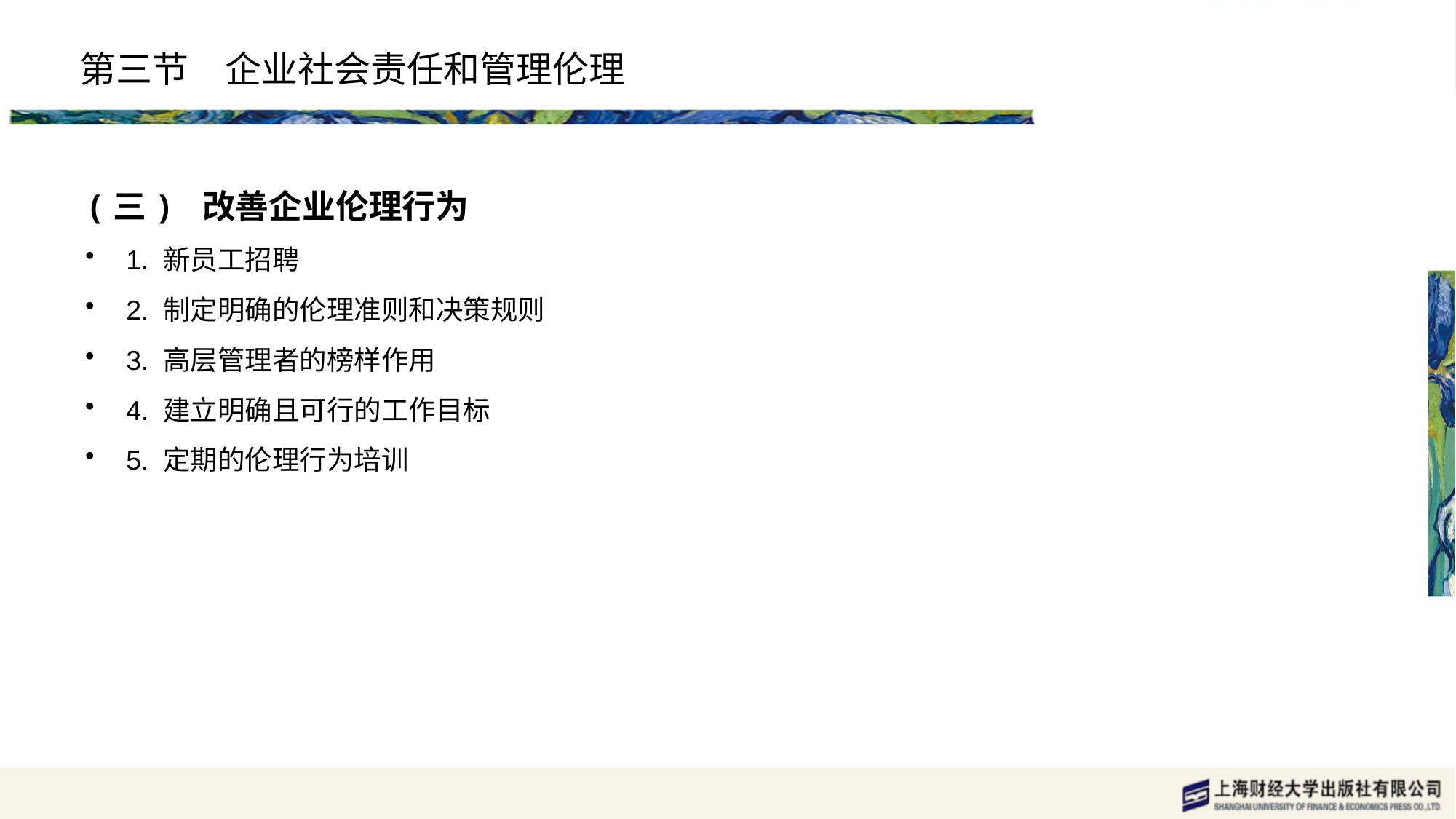

# 第三节　企业社会责任和管理伦理
(三) 改善企业伦理行为
1. 新员工招聘
2. 制定明确的伦理准则和决策规则
3. 高层管理者的榜样作用
4. 建立明确且可行的工作目标
5. 定期的伦理行为培训